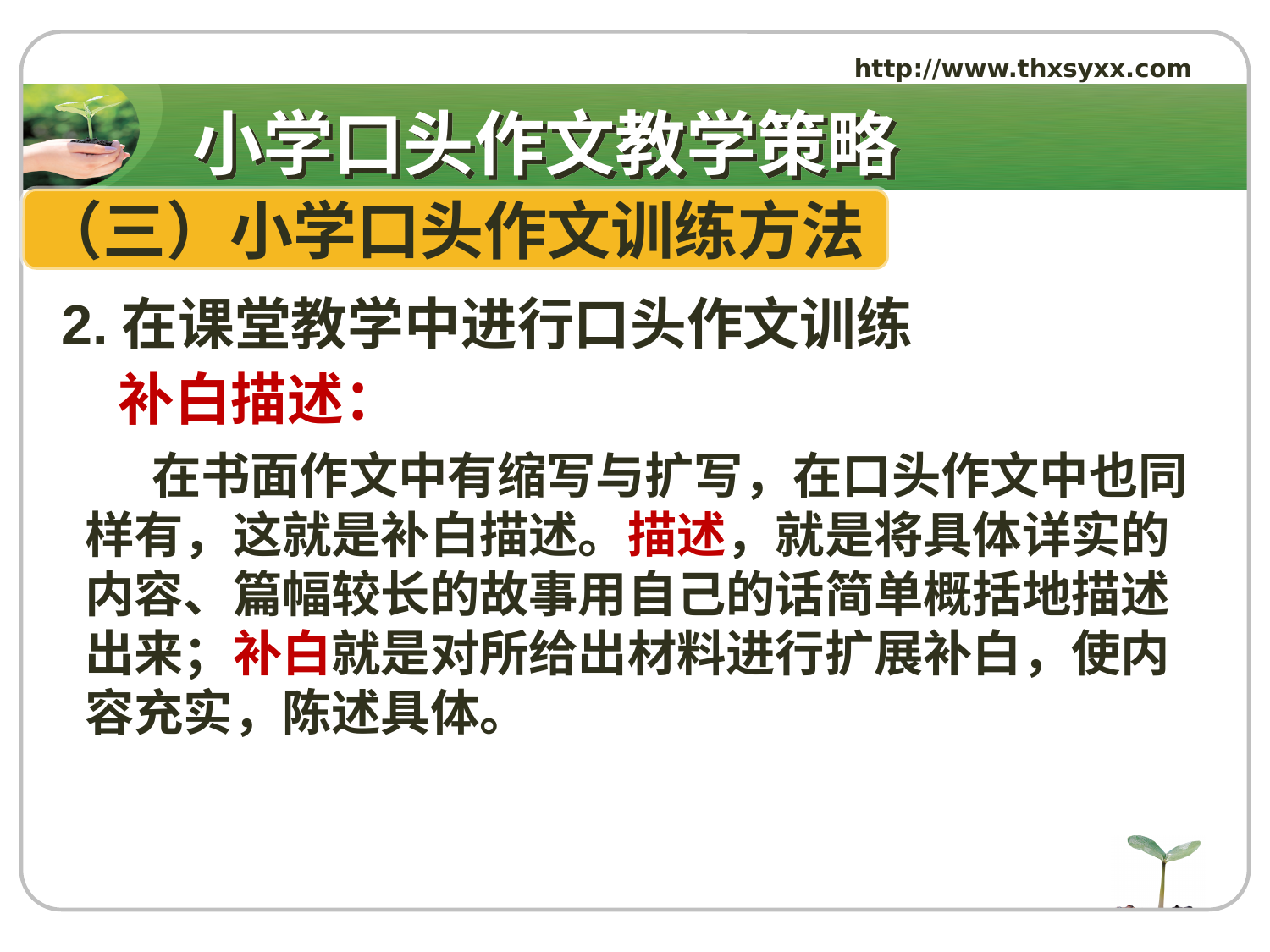

http://www.thxsyxx.com
# 小学口头作文教学策略
（三）小学口头作文训练方法
 2.在课堂教学中进行口头作文训练
补白描述：
     在书面作文中有缩写与扩写，在口头作文中也同样有，这就是补白描述。描述，就是将具体详实的内容、篇幅较长的故事用自己的话简单概括地描述出来；补白就是对所给出材料进行扩展补白，使内容充实，陈述具体。